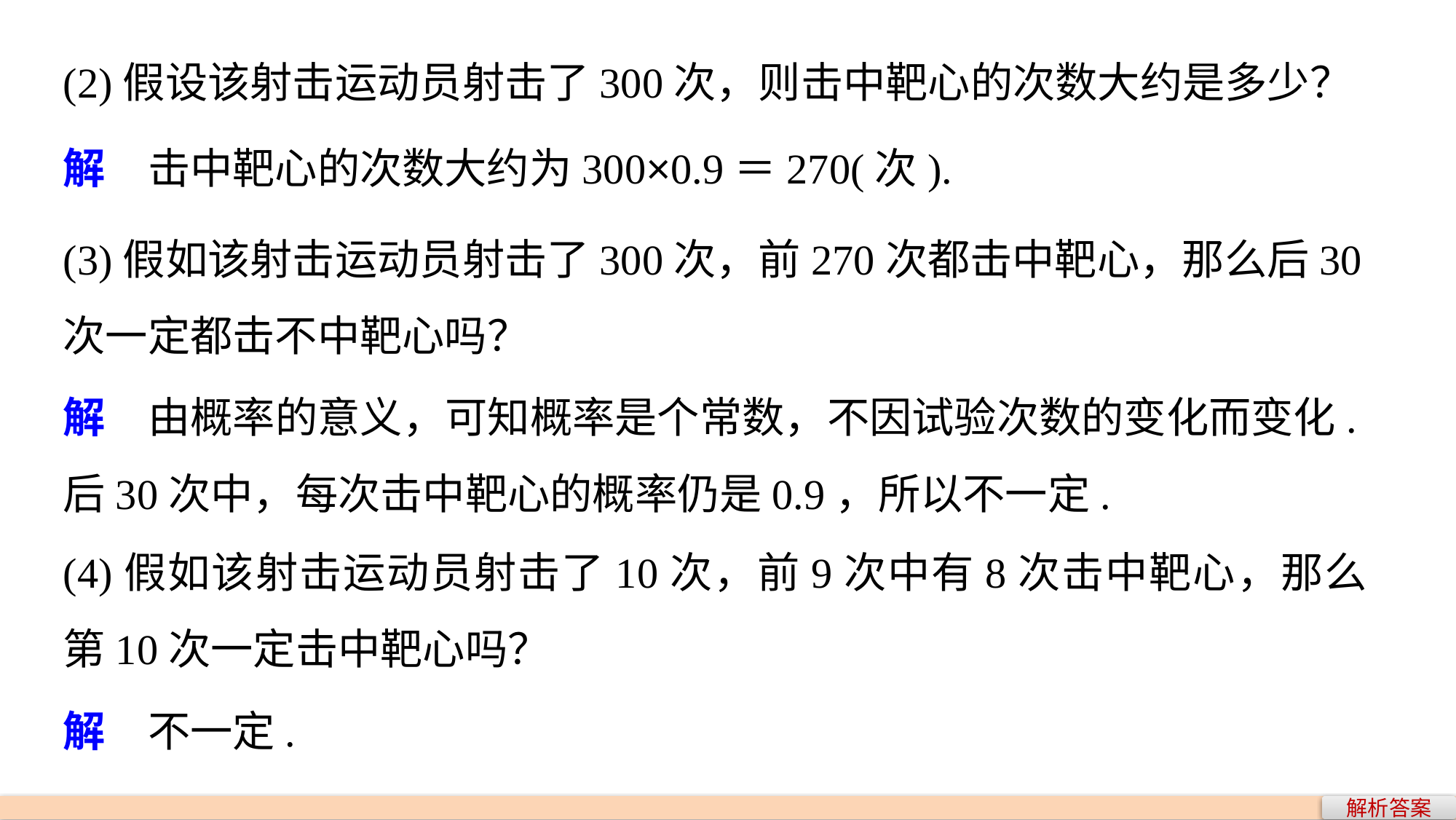

(2)假设该射击运动员射击了300次，则击中靶心的次数大约是多少？
解　击中靶心的次数大约为300×0.9＝270(次).
(3)假如该射击运动员射击了300次，前270次都击中靶心，那么后30次一定都击不中靶心吗？
解　由概率的意义，可知概率是个常数，不因试验次数的变化而变化.后30次中，每次击中靶心的概率仍是0.9，所以不一定.
(4)假如该射击运动员射击了10次，前9次中有8次击中靶心，那么第10次一定击中靶心吗？
解　不一定.
解析答案